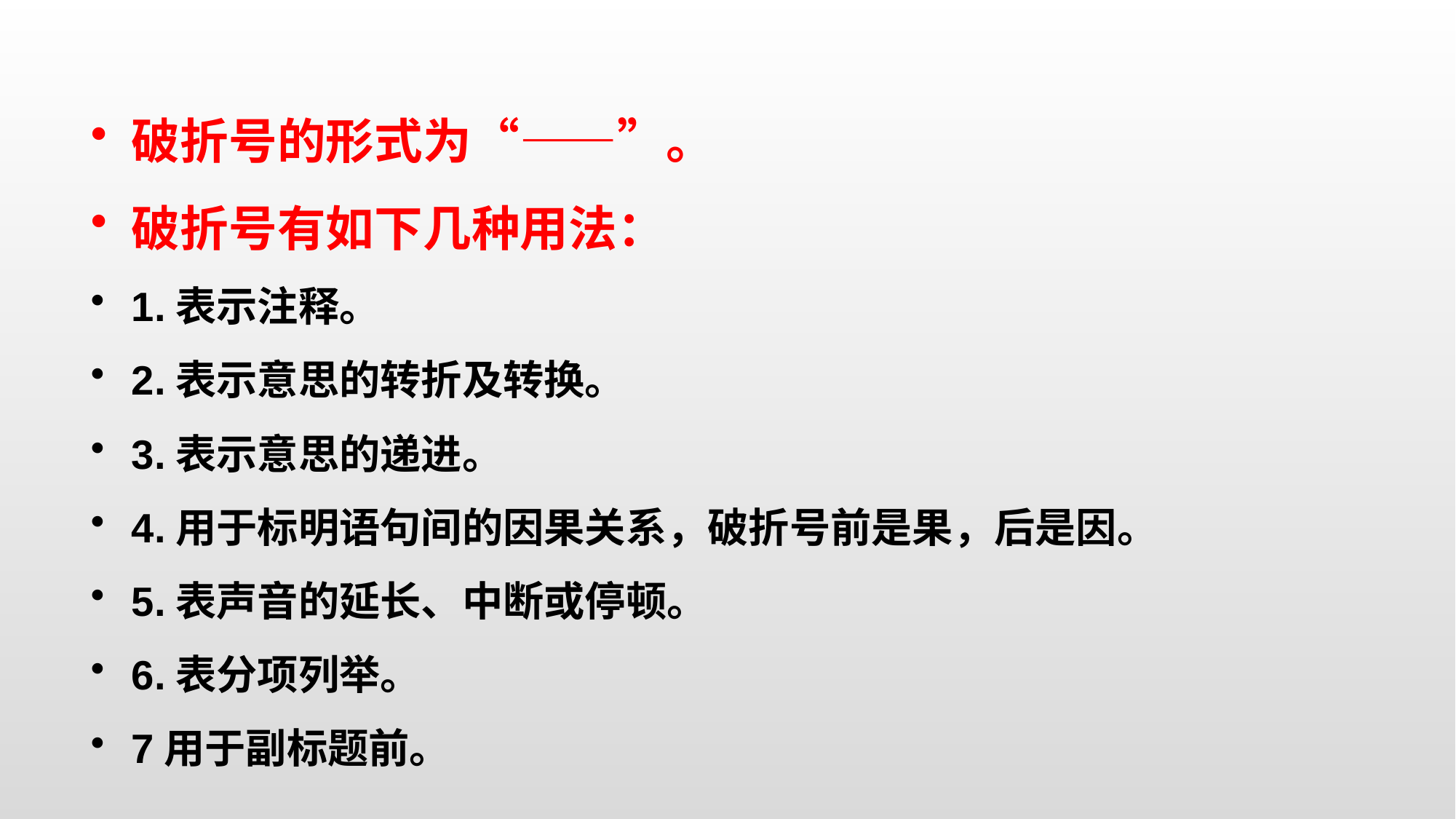

破折号的形式为“——”。
破折号有如下几种用法：
1.表示注释。
2.表示意思的转折及转换。
3.表示意思的递进。
4.用于标明语句间的因果关系，破折号前是果，后是因。
5.表声音的延长、中断或停顿。
6.表分项列举。
7用于副标题前。